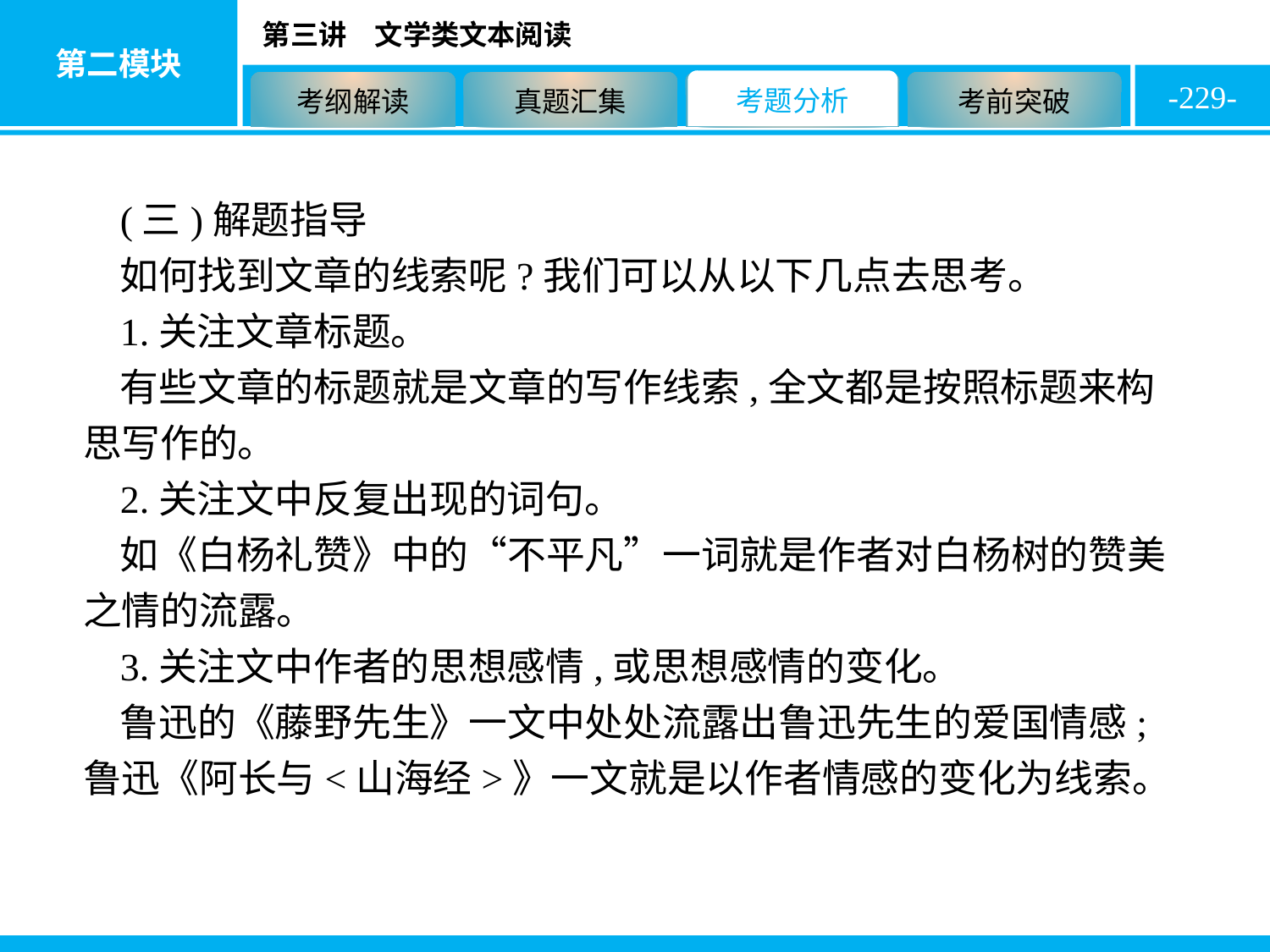

-229-
(三)解题指导
如何找到文章的线索呢?我们可以从以下几点去思考。
1.关注文章标题。
有些文章的标题就是文章的写作线索,全文都是按照标题来构思写作的。
2.关注文中反复出现的词句。
如《白杨礼赞》中的“不平凡”一词就是作者对白杨树的赞美之情的流露。
3.关注文中作者的思想感情,或思想感情的变化。
鲁迅的《藤野先生》一文中处处流露出鲁迅先生的爱国情感;鲁迅《阿长与<山海经>》一文就是以作者情感的变化为线索。